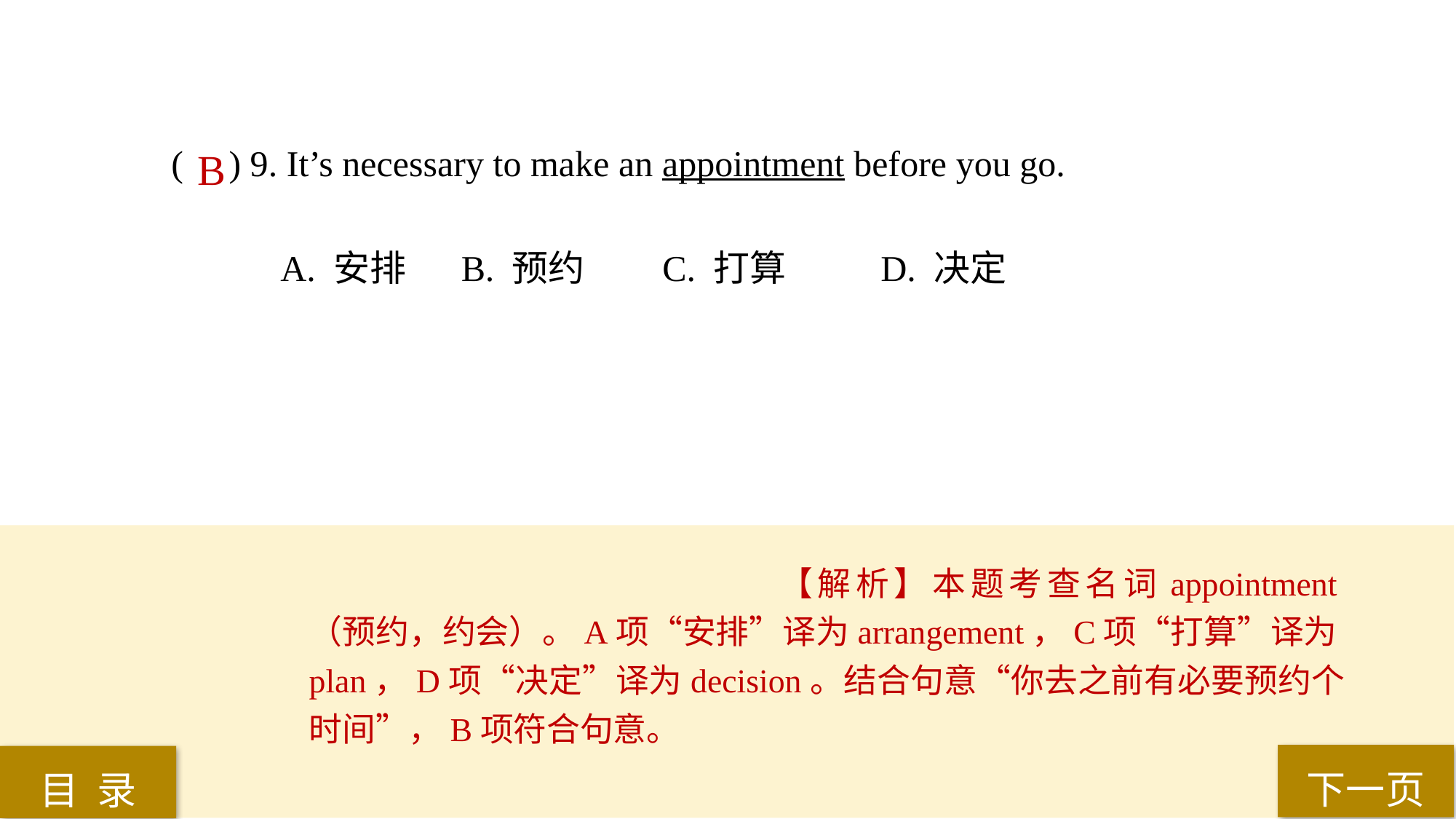

(     ) 9. It’s necessary to make an appointment before you go.

A. 安排	 B. 预约 	C. 打算 	D. 决定
B
【解析】本题考查名词appointment（预约，约会）。A项“安排”译为arrangement，C项“打算”译为plan，D项“决定”译为decision。结合句意“你去之前有必要预约个时间”，B项符合句意。